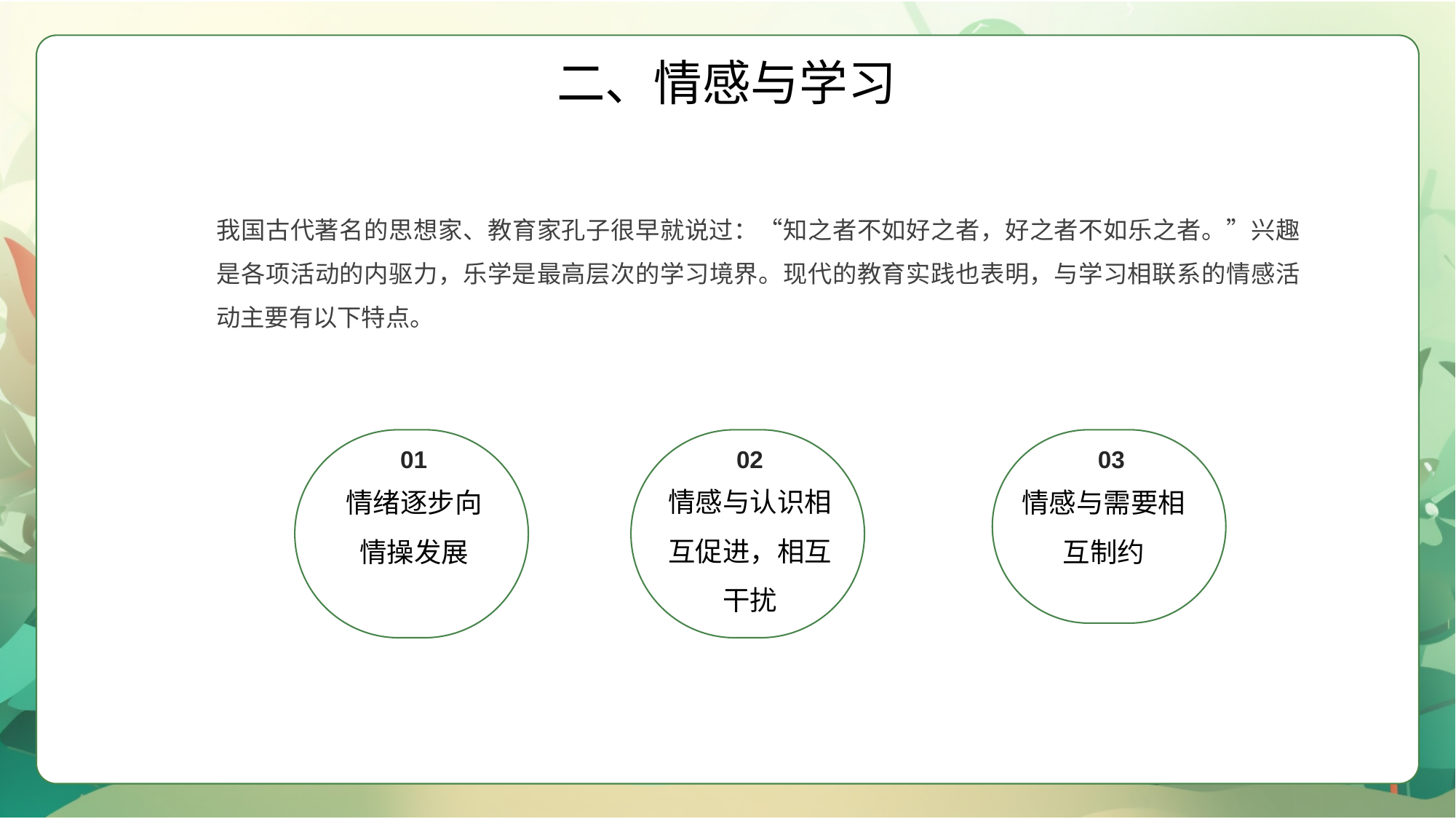

二、情感与学习
我国古代著名的思想家、教育家孔子很早就说过：“知之者不如好之者，好之者不如乐之者。”兴趣是各项活动的内驱力，乐学是最高层次的学习境界。现代的教育实践也表明，与学习相联系的情感活动主要有以下特点。

01
情绪逐步向情操发展

02
情感与认识相互促进，相互干扰

03
情感与需要相互制约